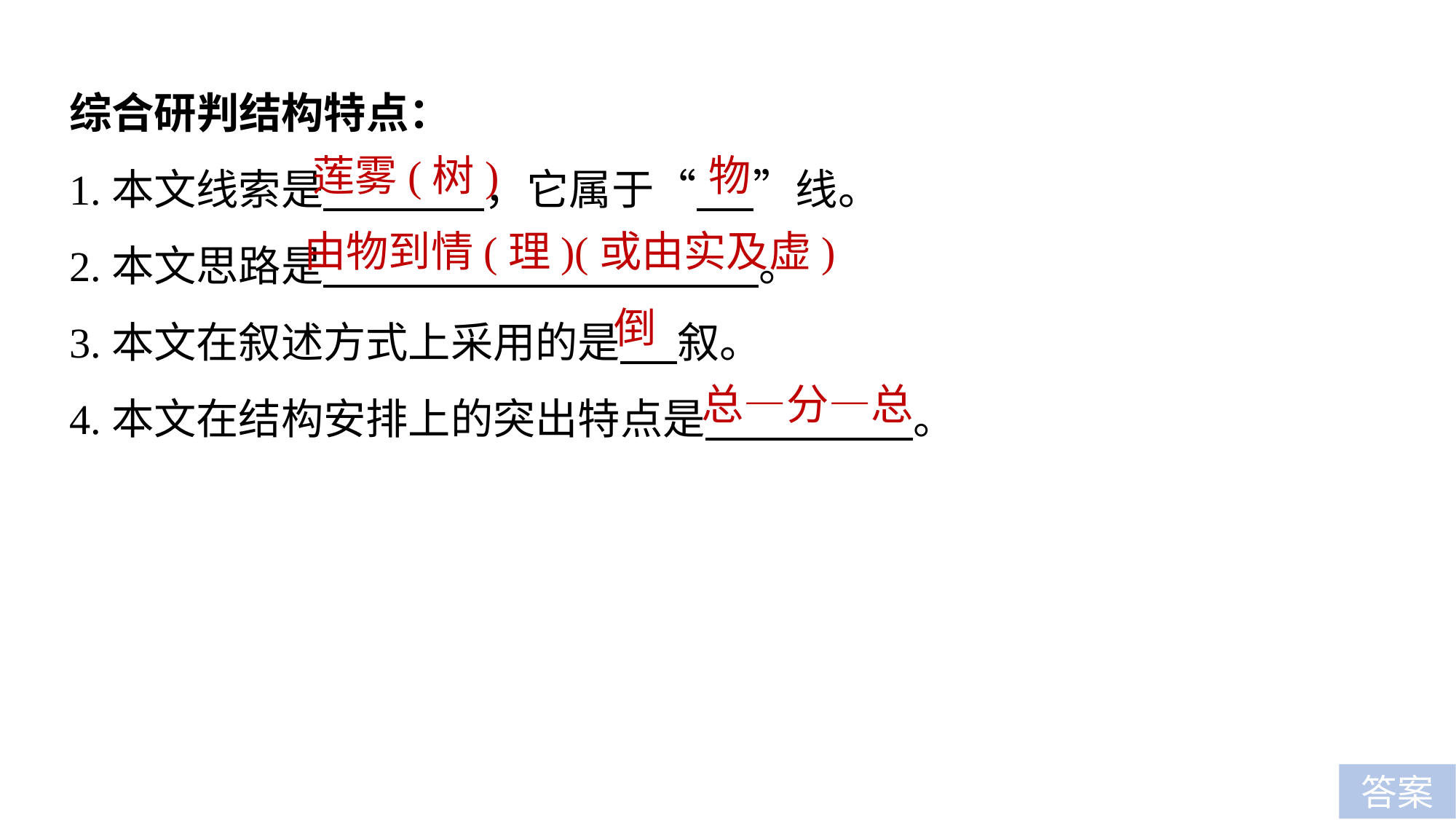

综合研判结构特点：
1.本文线索是                 ，它属于“      ”线。
2.本文思路是                                              。
3.本文在叙述方式上采用的是      叙。
4.本文在结构安排上的突出特点是                      。
莲雾(树)
物
由物到情(理)(或由实及虚)
倒
总—分—总
答案